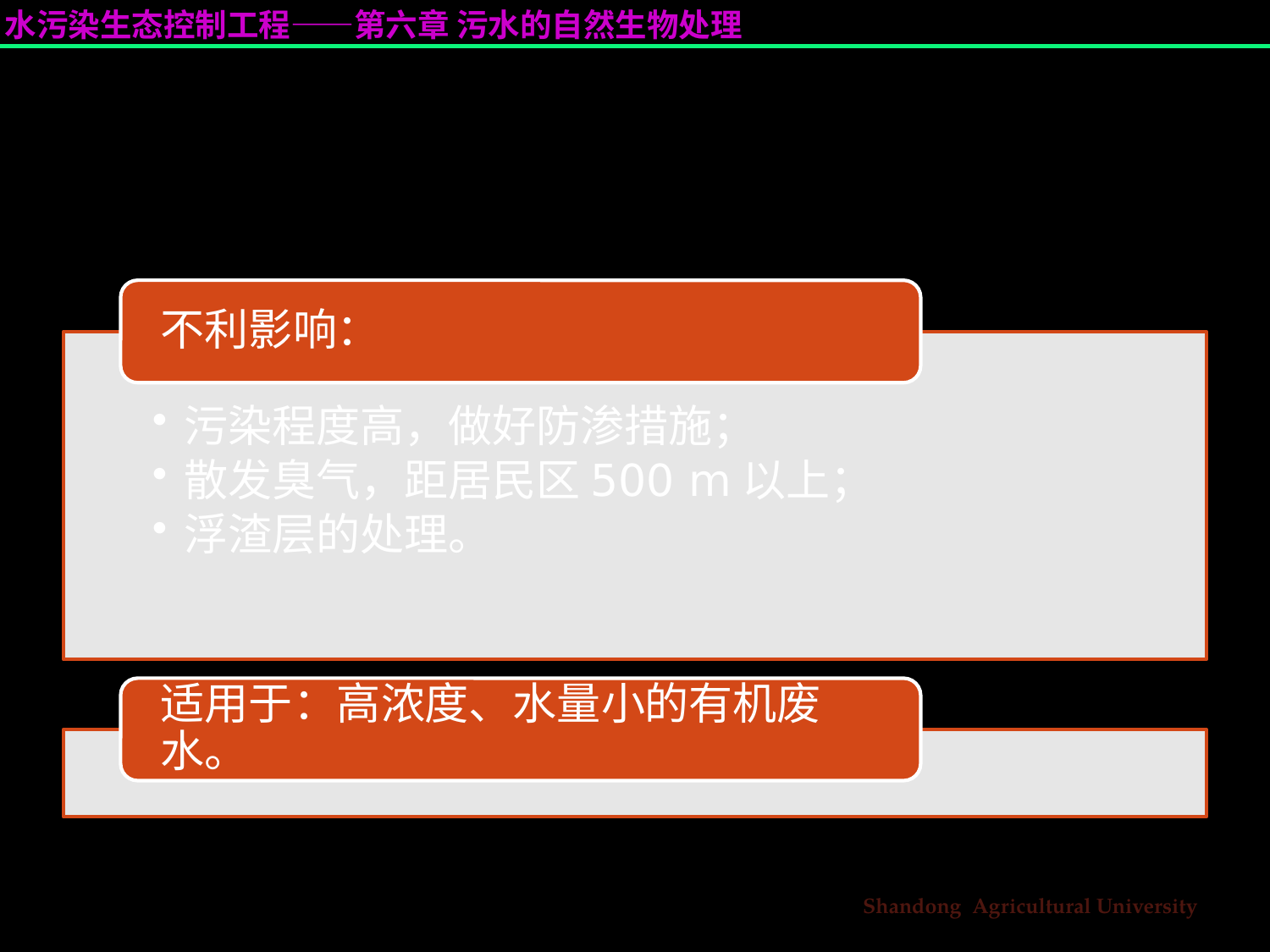

污染程度高，做好防渗措施；
散发臭气，距居民区500 m以上；
浮渣层的处理。
不利影响：
适用于：高浓度、水量小的有机废水。